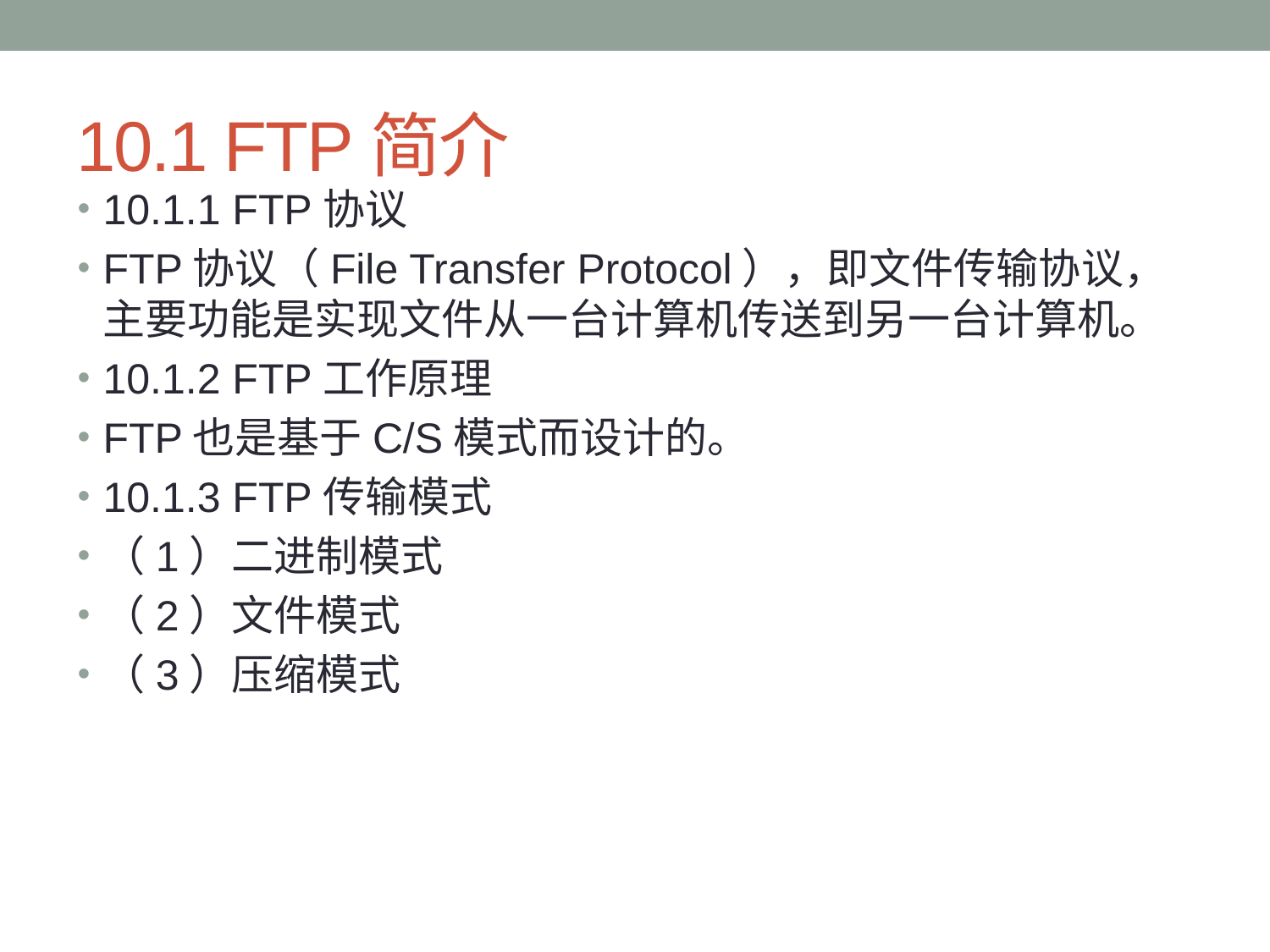

# 10.1 FTP简介
10.1.1 FTP协议
FTP协议（File Transfer Protocol），即文件传输协议，主要功能是实现文件从一台计算机传送到另一台计算机。
10.1.2 FTP工作原理
FTP也是基于C/S模式而设计的。
10.1.3 FTP传输模式
（1）二进制模式
（2）文件模式
（3）压缩模式